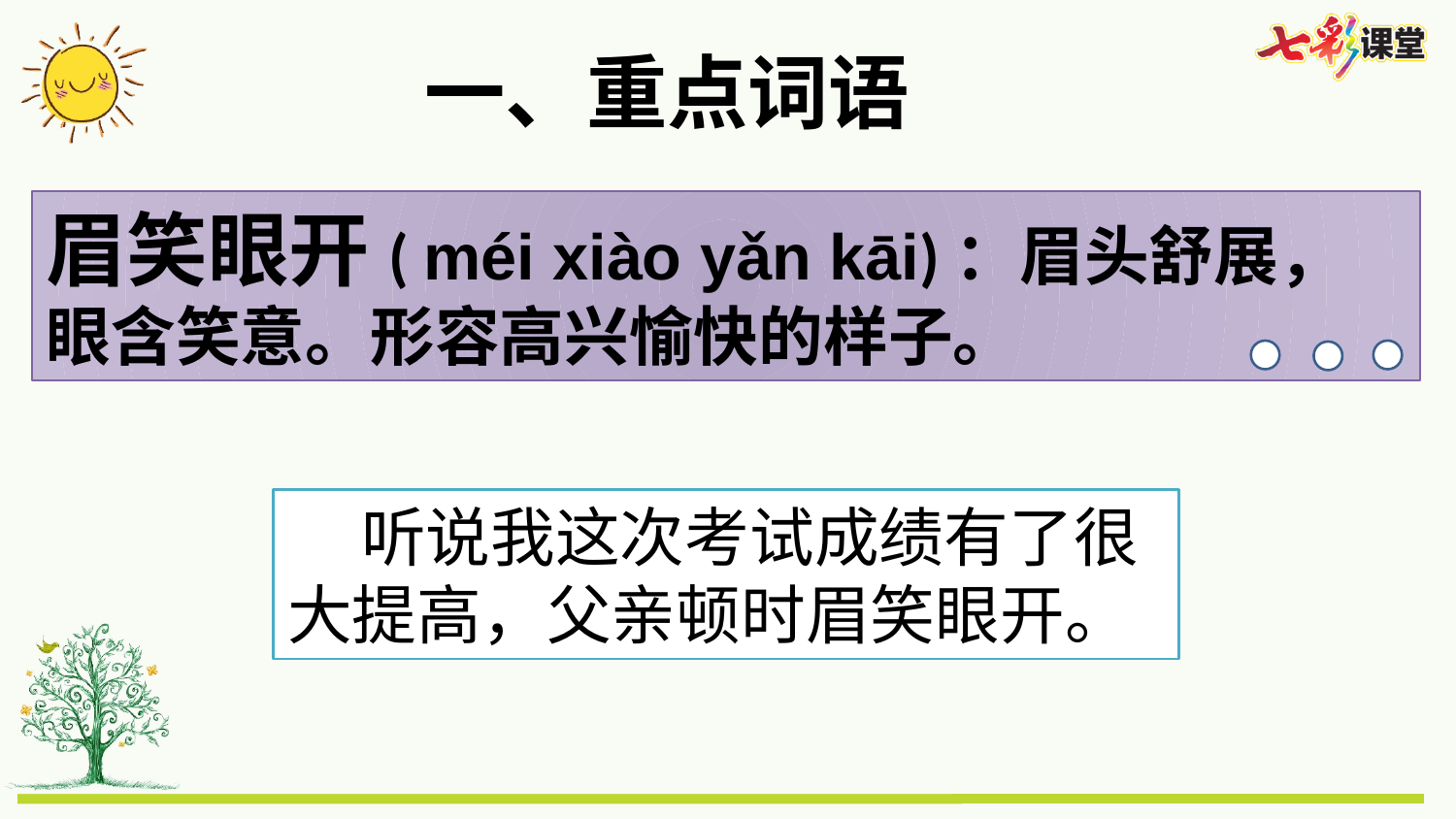

一、重点词语
眉笑眼开( méi xiào yǎn kāi)：眉头舒展，眼含笑意。形容高兴愉快的样子。

    听说我这次考试成绩有了很大提高，父亲顿时眉笑眼开。